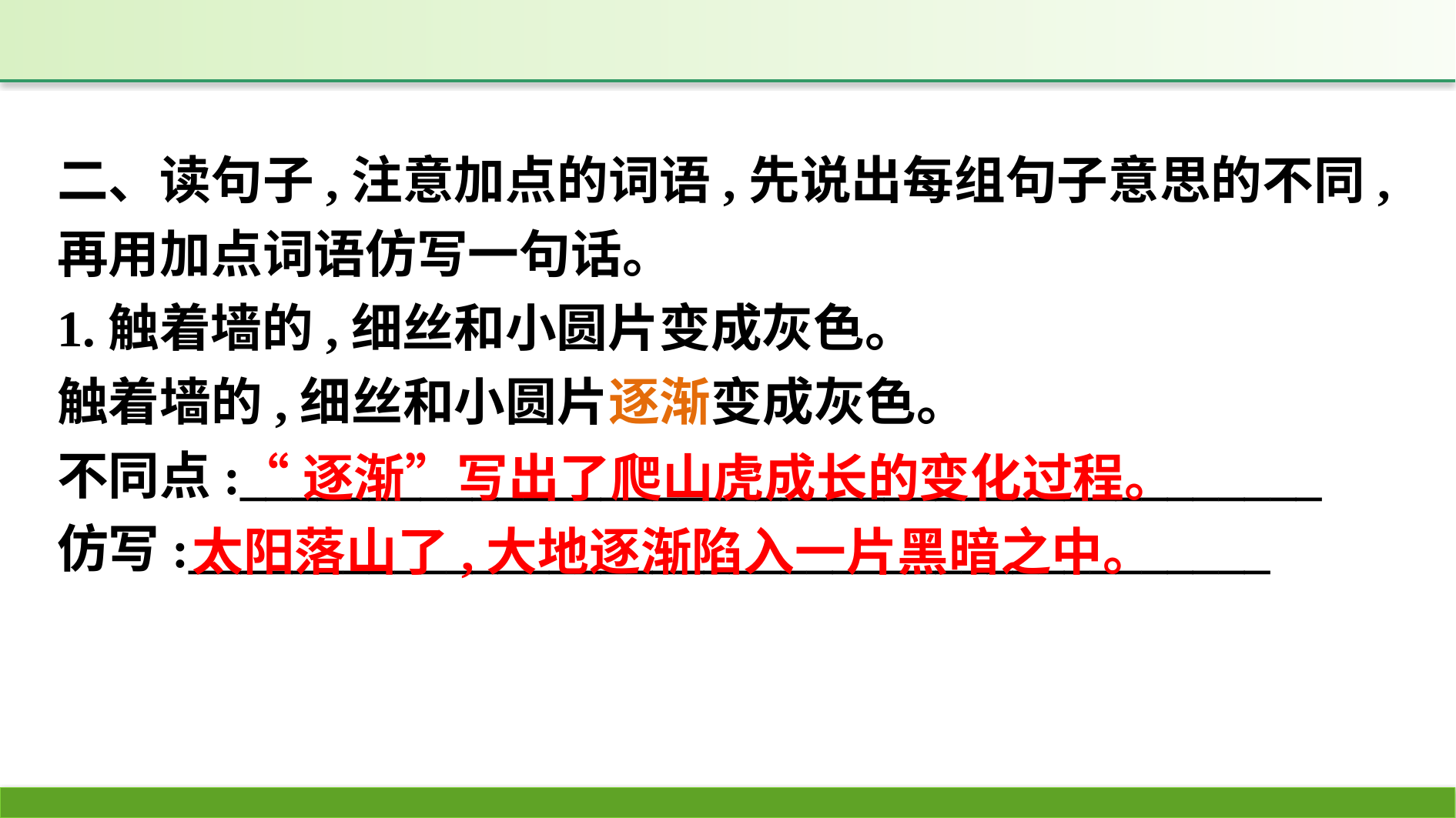

二、读句子,注意加点的词语,先说出每组句子意思的不同,再用加点词语仿写一句话。
1.触着墙的,细丝和小圆片变成灰色。
触着墙的,细丝和小圆片逐渐变成灰色。
不同点:__________________________________________
仿写:__________________________________________
    “逐渐”写出了爬山虎成长的变化过程。
太阳落山了,大地逐渐陷入一片黑暗之中。